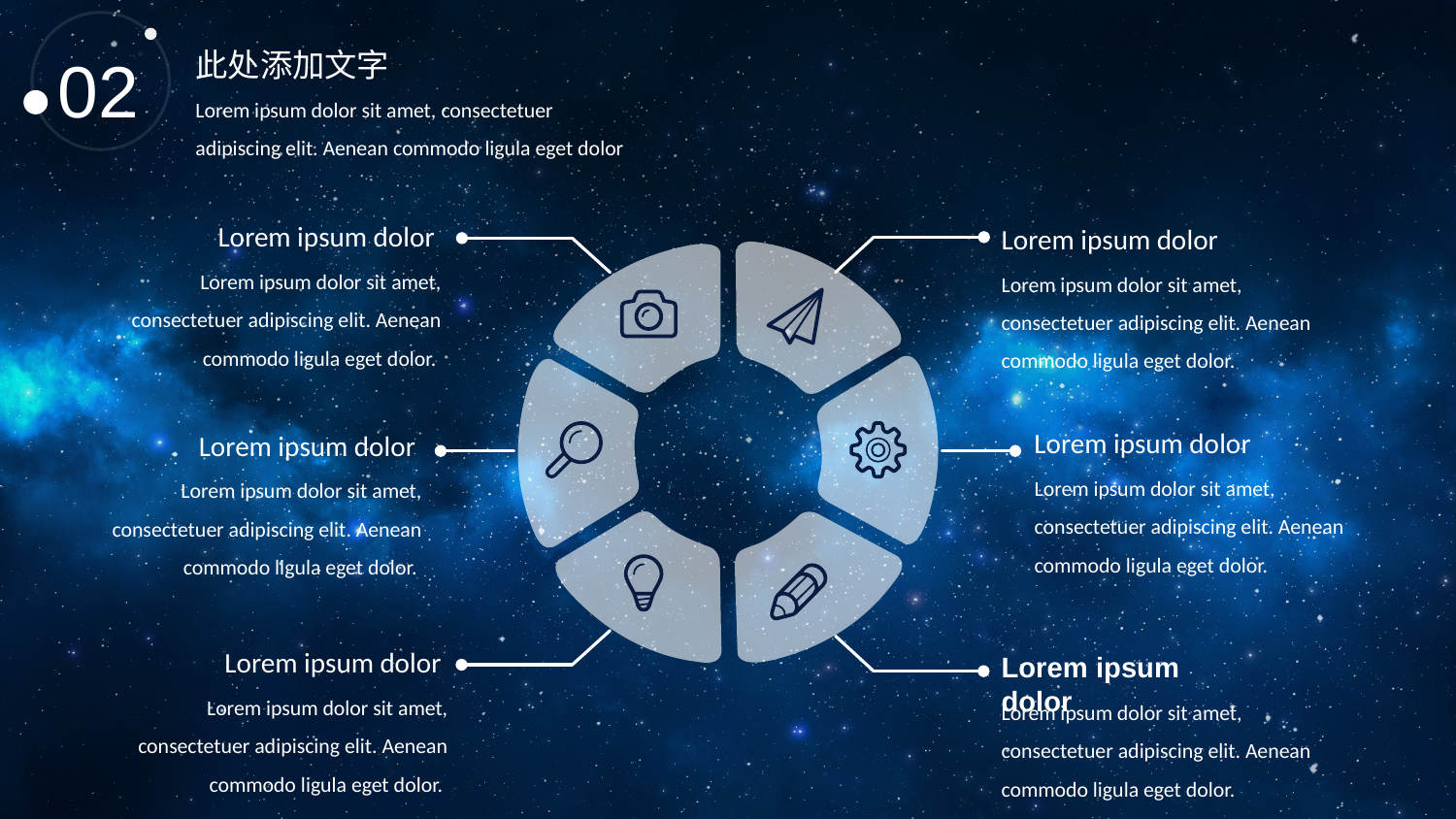

02
此处添加文字
Lorem ipsum dolor sit amet, consectetuer adipiscing elit. Aenean commodo ligula eget dolor
Lorem ipsum dolor
Lorem ipsum dolor

Lorem ipsum dolor sit amet, consectetuer adipiscing elit. Aenean commodo ligula eget dolor.
Lorem ipsum dolor sit amet, consectetuer adipiscing elit. Aenean commodo ligula eget dolor.

Lorem ipsum dolor
Lorem ipsum dolor

Lorem ipsum dolor sit amet, consectetuer adipiscing elit. Aenean commodo ligula eget dolor.
Lorem ipsum dolor sit amet, consectetuer adipiscing elit. Aenean commodo ligula eget dolor.

Lorem ipsum dolor
Lorem ipsum dolor
Lorem ipsum dolor sit amet, consectetuer adipiscing elit. Aenean commodo ligula eget dolor.
Lorem ipsum dolor sit amet, consectetuer adipiscing elit. Aenean commodo ligula eget dolor.